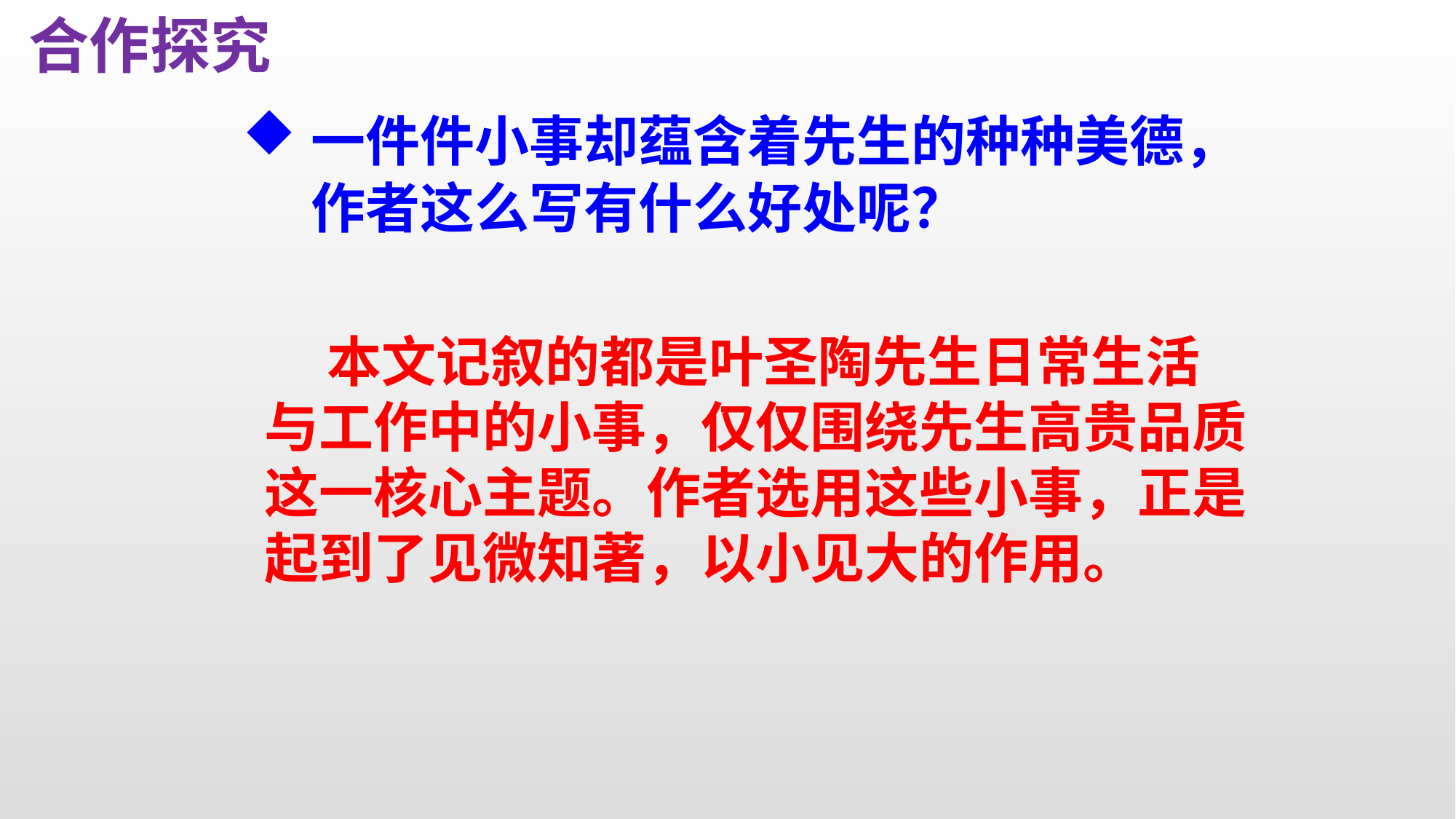

合作探究
一件件小事却蕴含着先生的种种美德，作者这么写有什么好处呢？
    本文记叙的都是叶圣陶先生日常生活与工作中的小事，仅仅围绕先生高贵品质这一核心主题。作者选用这些小事，正是起到了见微知著，以小见大的作用。